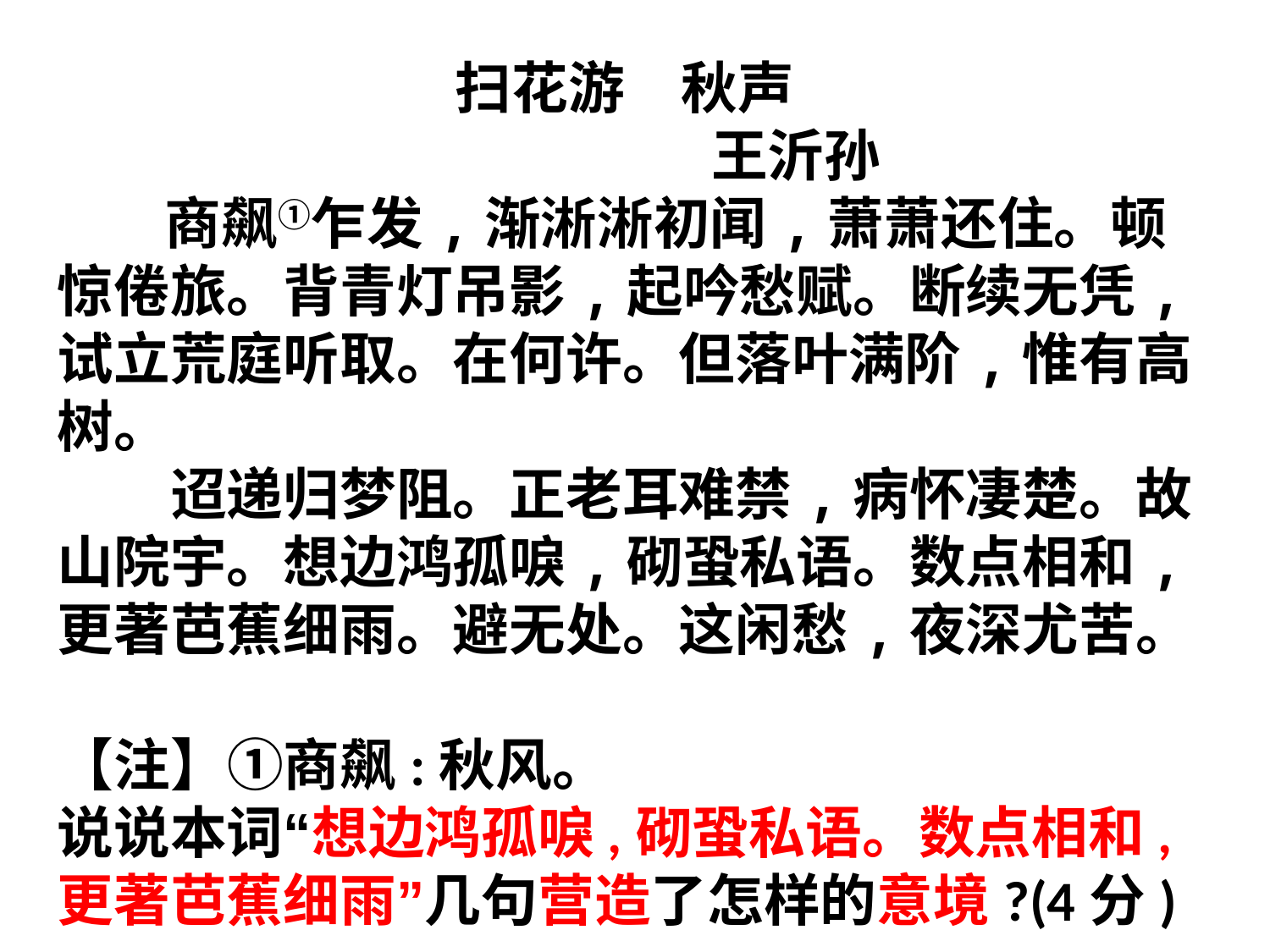

扫花游　秋声
                     王沂孙
      商飙①乍发,渐淅淅初闻,萧萧还住。顿惊倦旅。背青灯吊影,起吟愁赋。断续无凭,试立荒庭听取。在何许。但落叶满阶,惟有高树。
　　迢递归梦阻。正老耳难禁,病怀凄楚。故山院宇。想边鸿孤唳,砌蛩私语。数点相和,更著芭蕉细雨。避无处。这闲愁,夜深尤苦。

【注】①商飙:秋风。
说说本词“想边鸿孤唳,砌蛩私语。数点相和,更著芭蕉细雨”几句营造了怎样的意境?(4分)